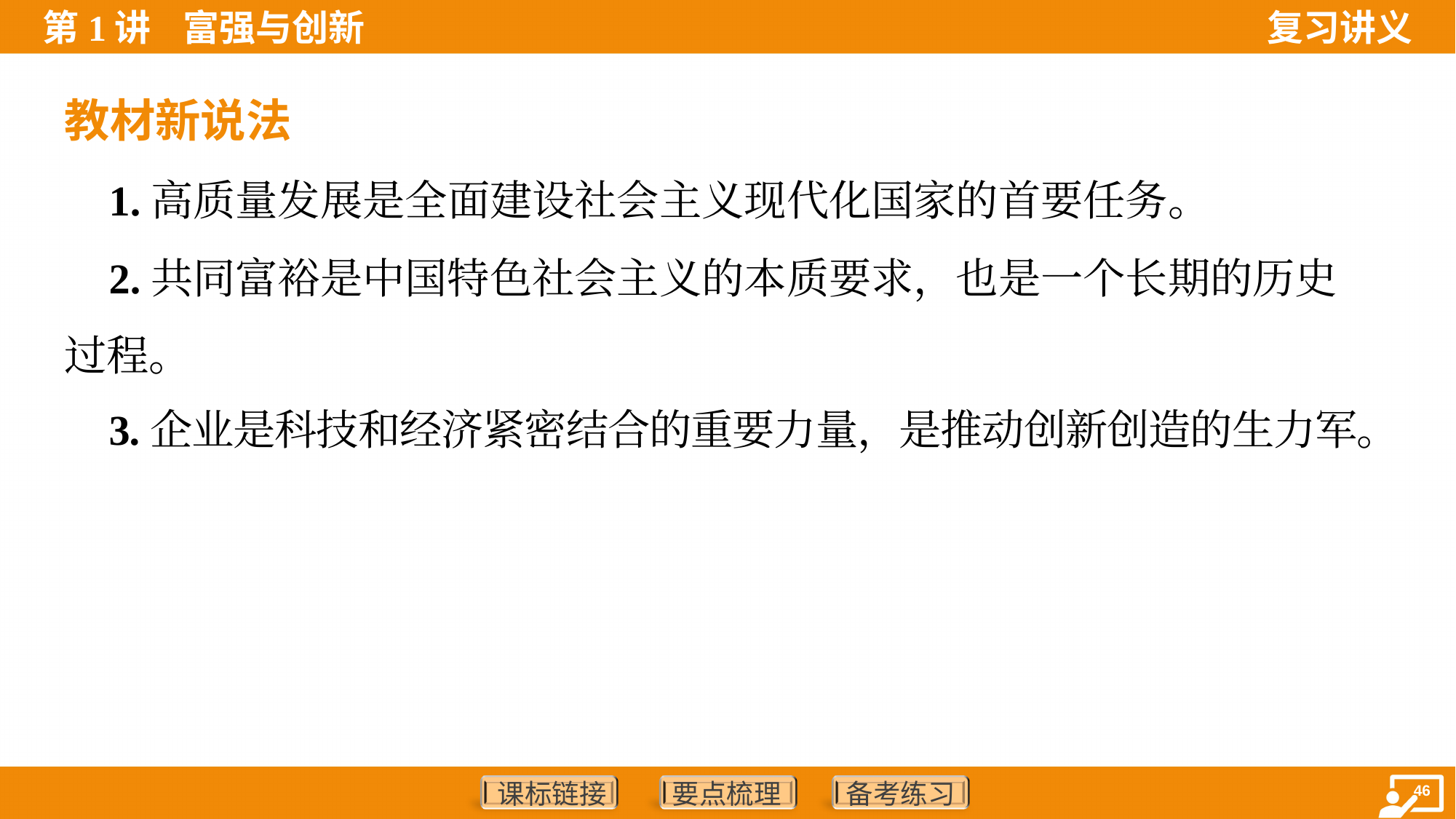

教材新说法
    1.高质量发展是全面建设社会主义现代化国家的首要任务。
    2.共同富裕是中国特色社会主义的本质要求，也是一个长期的历史
过程。
    3.企业是科技和经济紧密结合的重要力量，是推动创新创造的生力军。